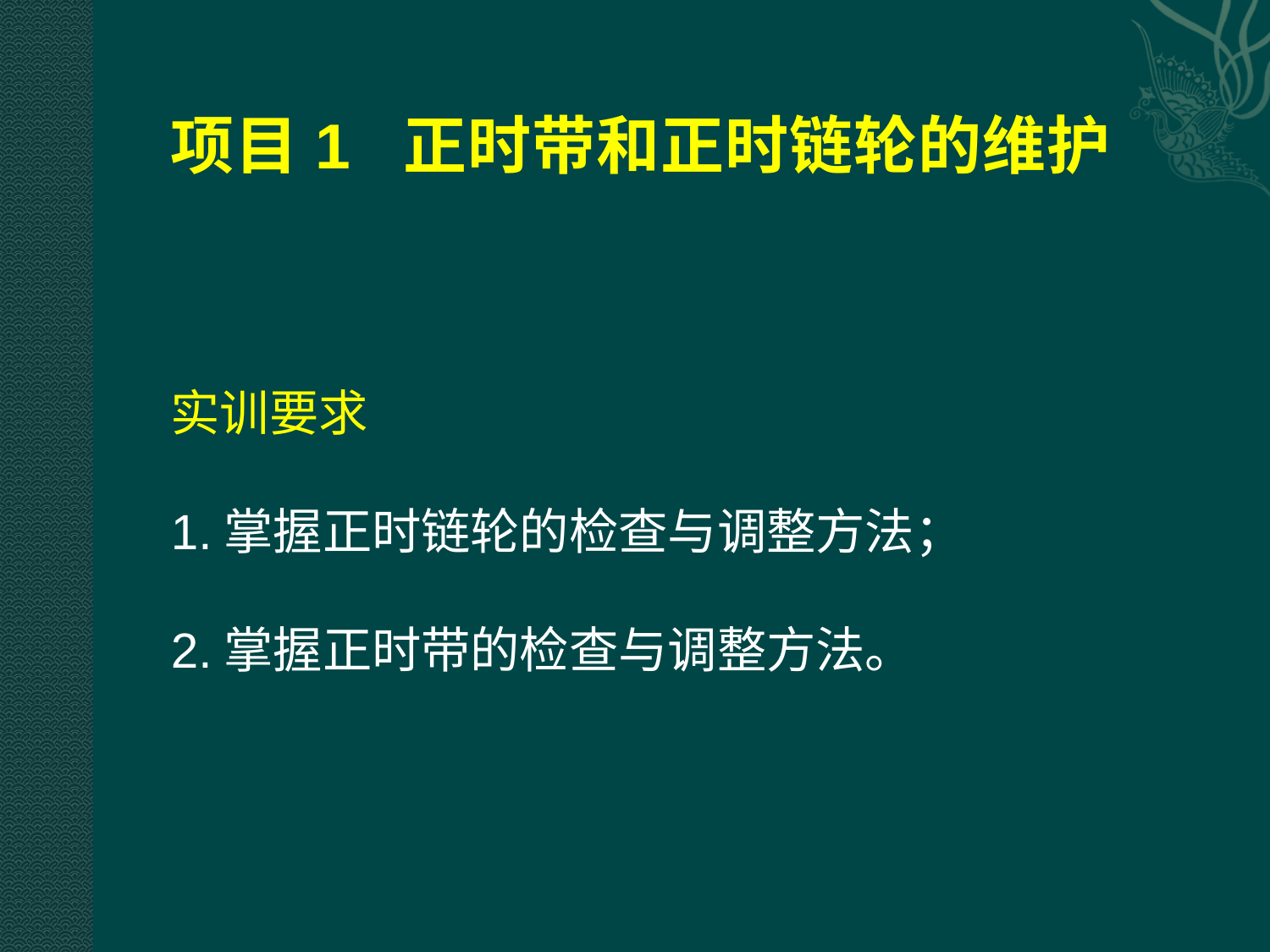

# 项目1  正时带和正时链轮的维护
实训要求
1.掌握正时链轮的检查与调整方法；
2.掌握正时带的检查与调整方法。